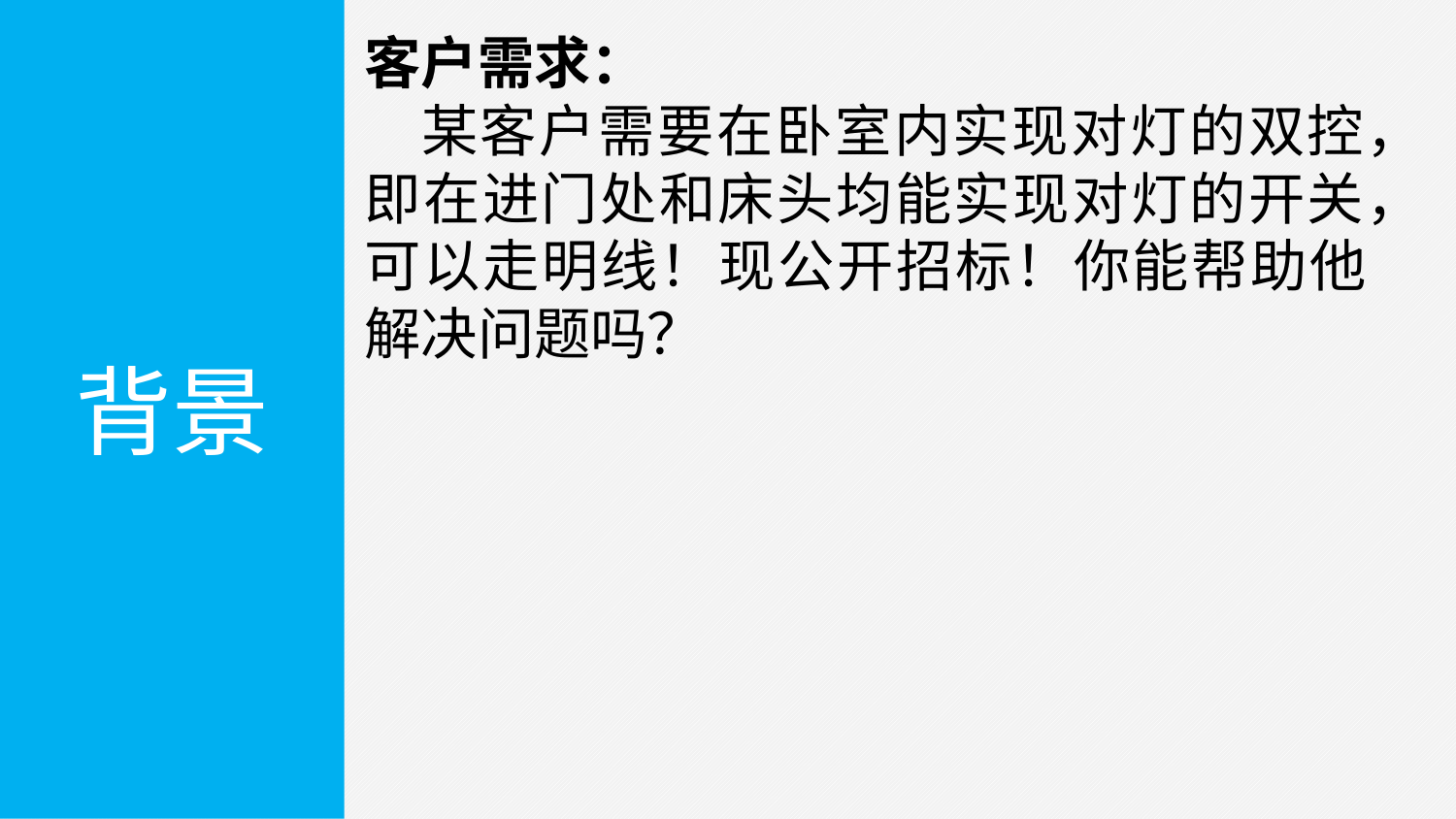

背景
客户需求：
某客户需要在卧室内实现对灯的双控，即在进门处和床头均能实现对灯的开关，可以走明线！现公开招标！你能帮助他解决问题吗？